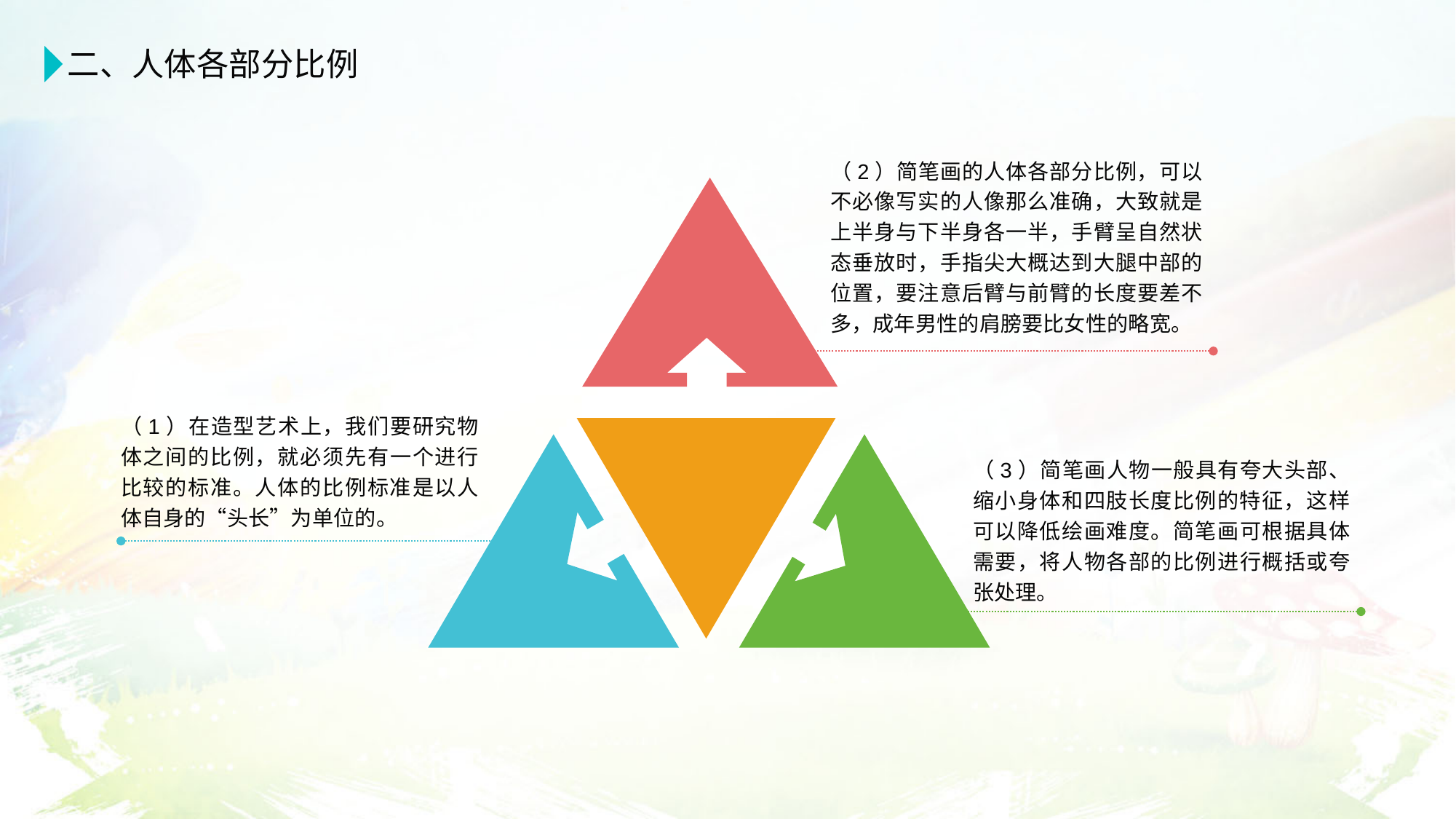

二、人体各部分比例

（2）简笔画的人体各部分比例，可以不必像写实的人像那么准确，大致就是上半身与下半身各一半，手臂呈自然状态垂放时，手指尖大概达到大腿中部的位置，要注意后臂与前臂的长度要差不多，成年男性的肩膀要比女性的略宽。

（1）在造型艺术上，我们要研究物体之间的比例，就必须先有一个进行比较的标准。人体的比例标准是以人体自身的“头长”为单位的。

（3）简笔画人物一般具有夸大头部、缩小身体和四肢长度比例的特征，这样可以降低绘画难度。简笔画可根据具体需要，将人物各部的比例进行概括或夸张处理。